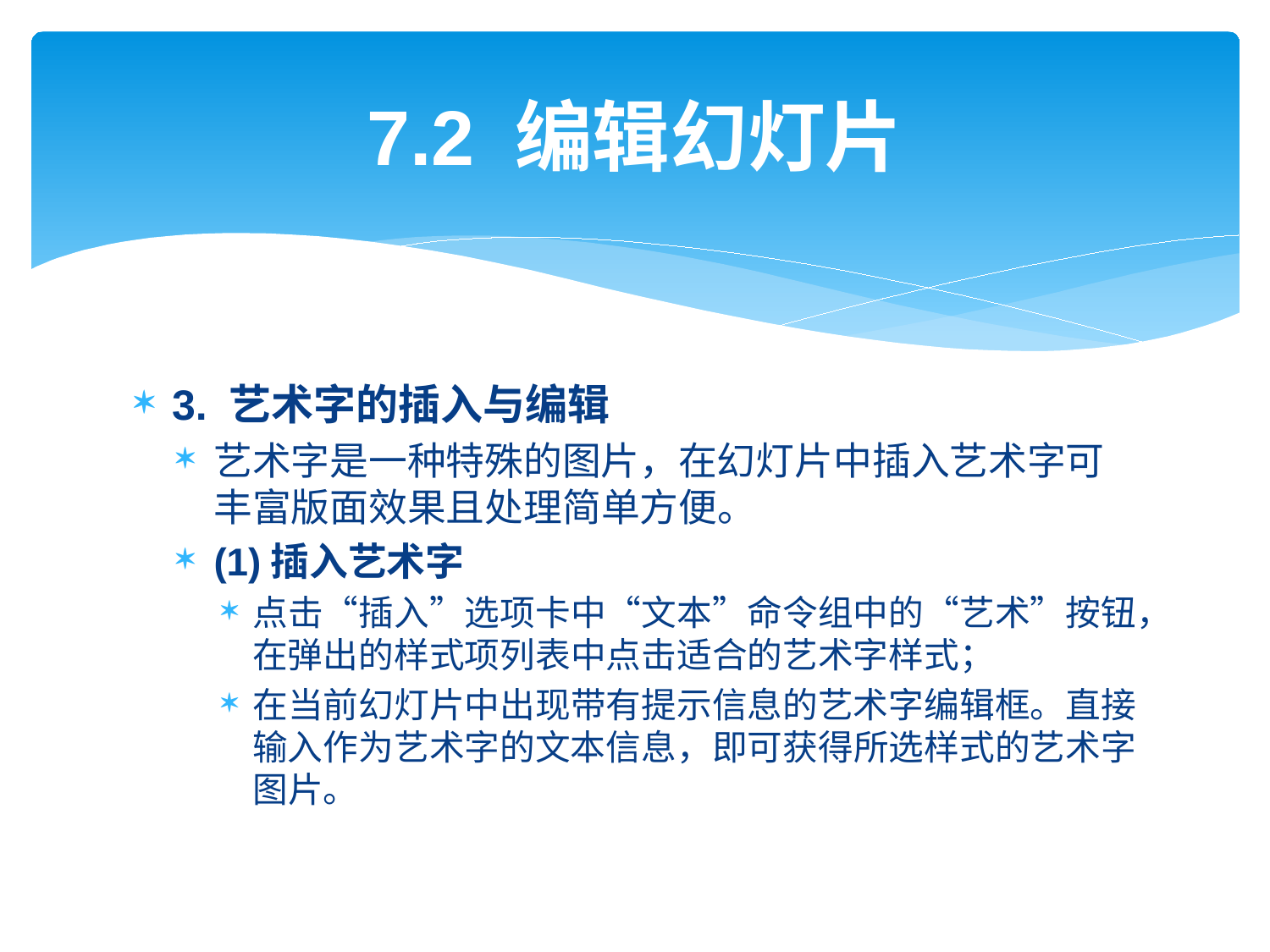

# 7.2 编辑幻灯片
3. 艺术字的插入与编辑
艺术字是一种特殊的图片，在幻灯片中插入艺术字可丰富版面效果且处理简单方便。
(1)插入艺术字
点击“插入”选项卡中“文本”命令组中的“艺术”按钮，在弹出的样式项列表中点击适合的艺术字样式；
在当前幻灯片中出现带有提示信息的艺术字编辑框。直接输入作为艺术字的文本信息，即可获得所选样式的艺术字图片。